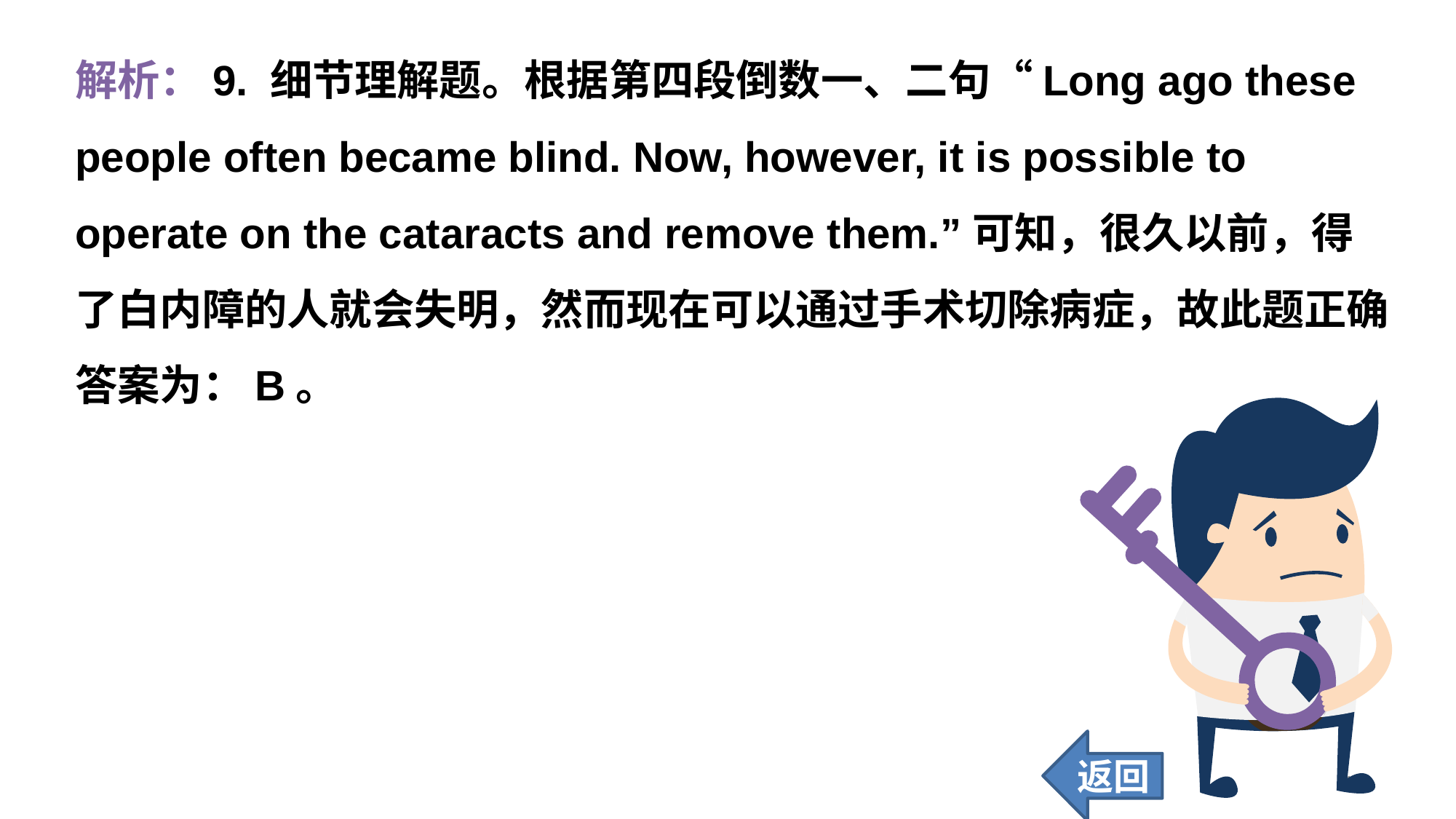

解析：9. 细节理解题。根据第四段倒数一、二句“Long ago these people often became blind. Now, however, it is possible to operate on the cataracts and remove them.”可知，很久以前，得了白内障的人就会失明，然而现在可以通过手术切除病症，故此题正确答案为：B。

返回
152